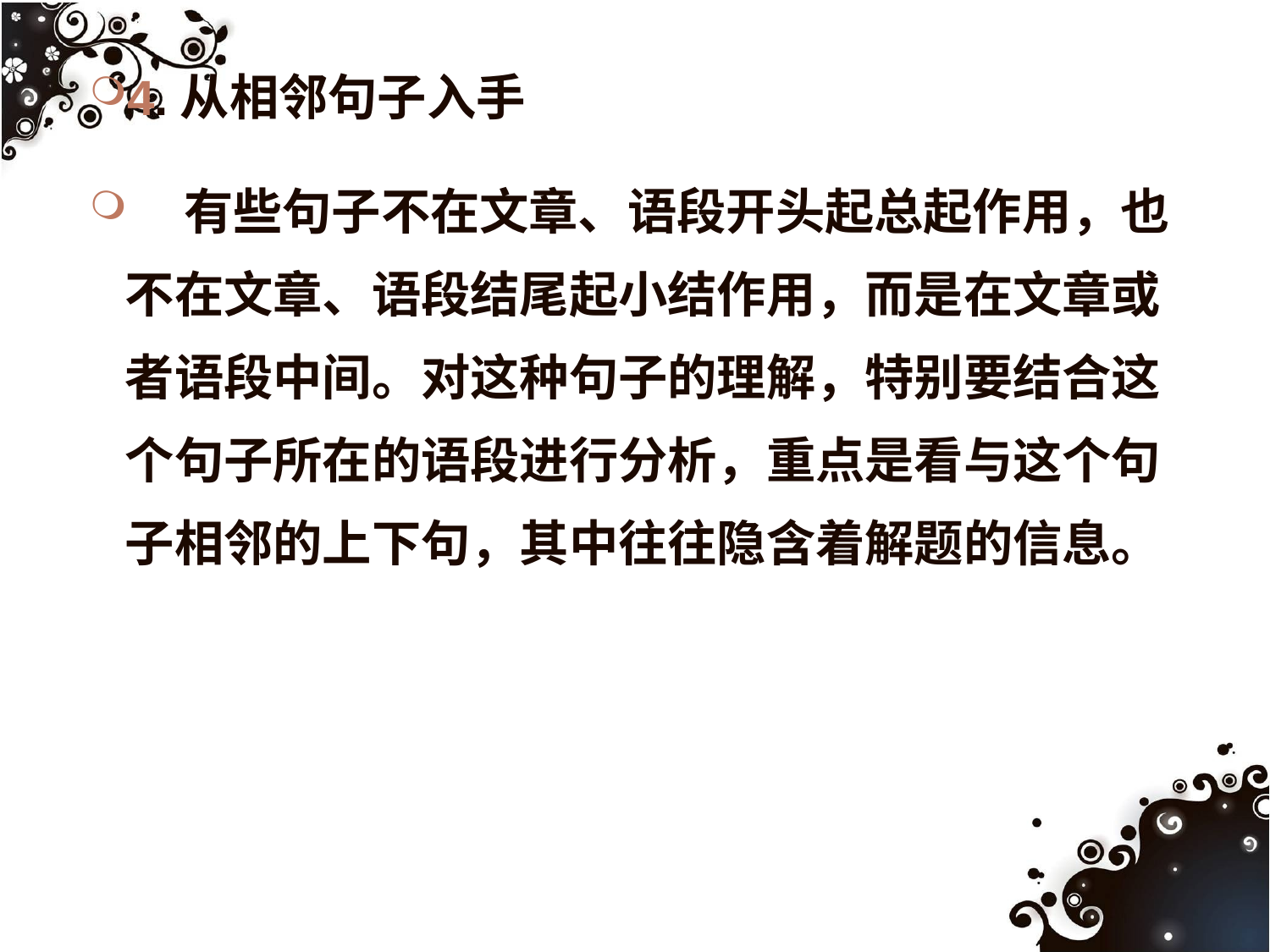

4.从相邻句子入手
    有些句子不在文章、语段开头起总起作用，也不在文章、语段结尾起小结作用，而是在文章或者语段中间。对这种句子的理解，特别要结合这个句子所在的语段进行分析，重点是看与这个句子相邻的上下句，其中往往隐含着解题的信息。